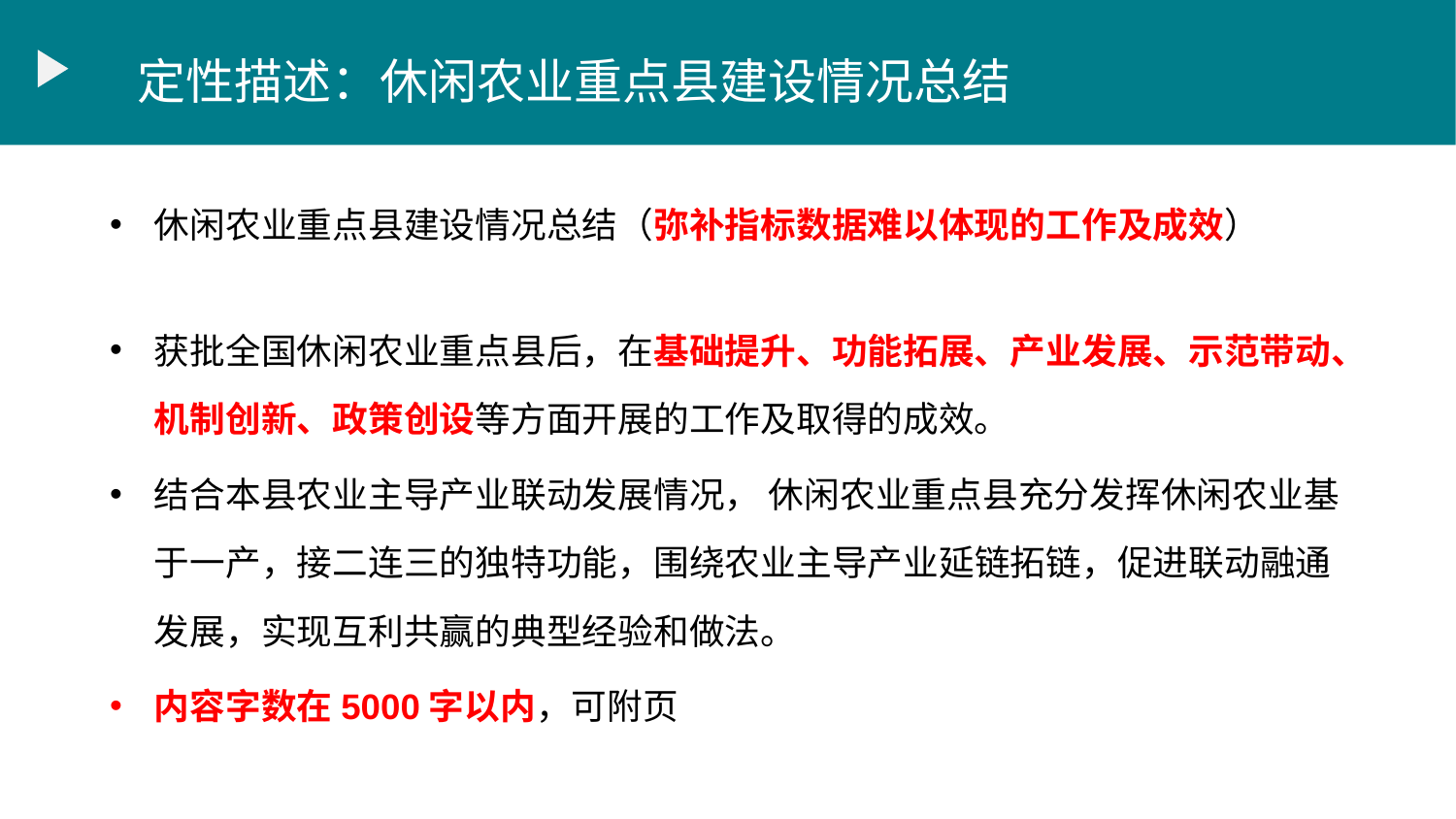

定性描述：休闲农业重点县建设情况总结

休闲农业重点县建设情况总结（弥补指标数据难以体现的工作及成效）

获批全国休闲农业重点县后，在基础提升、功能拓展、产业发展、示范带动、机制创新、政策创设等方面开展的工作及取得的成效。
结合本县农业主导产业联动发展情况， 休闲农业重点县充分发挥休闲农业基于一产，接二连三的独特功能，围绕农业主导产业延链拓链，促进联动融通发展，实现互利共赢的典型经验和做法。
内容字数在5000字以内，可附页